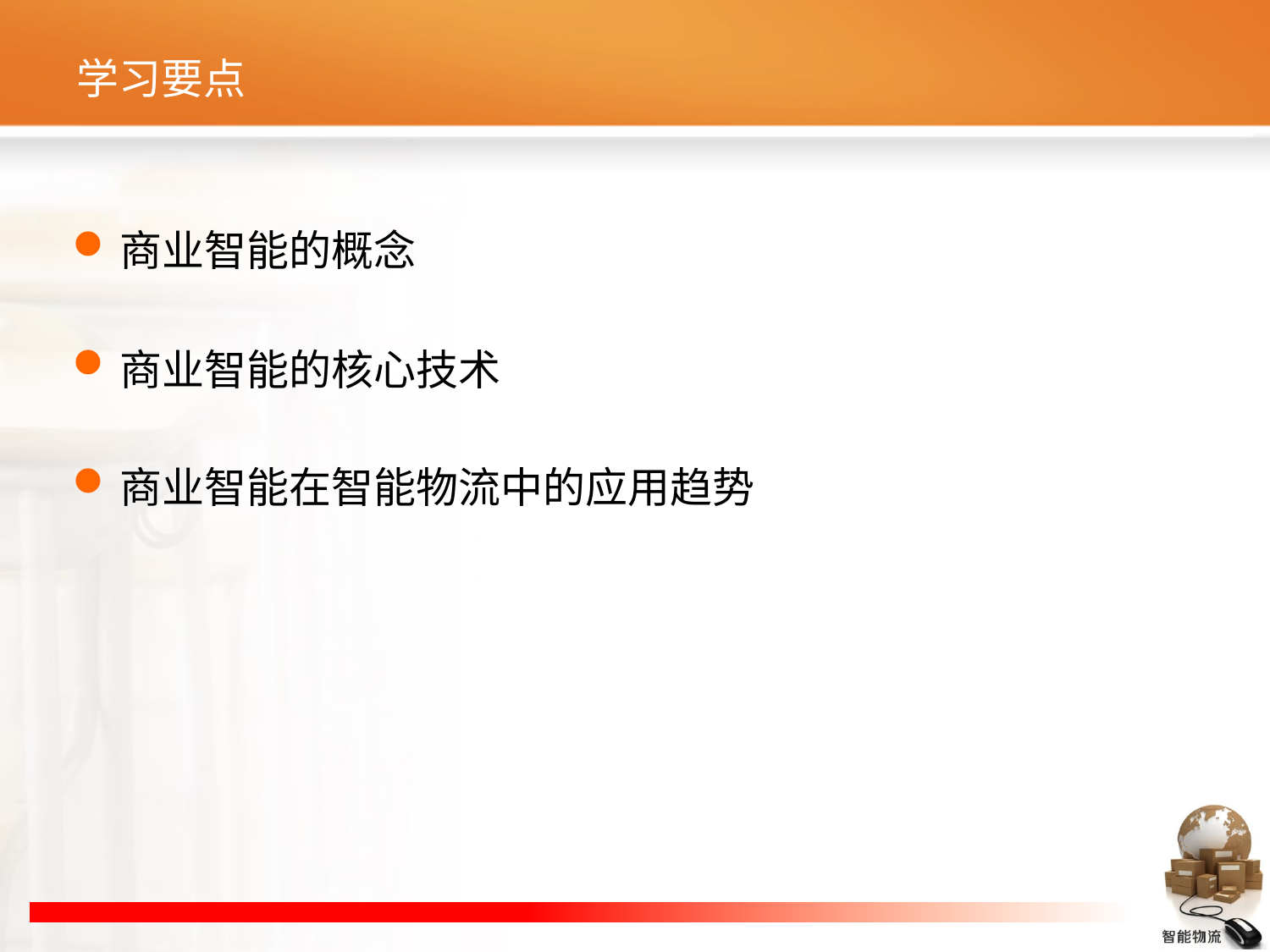

# 学习要点

商业智能的概念

商业智能的核心技术

商业智能在智能物流中的应用趋势